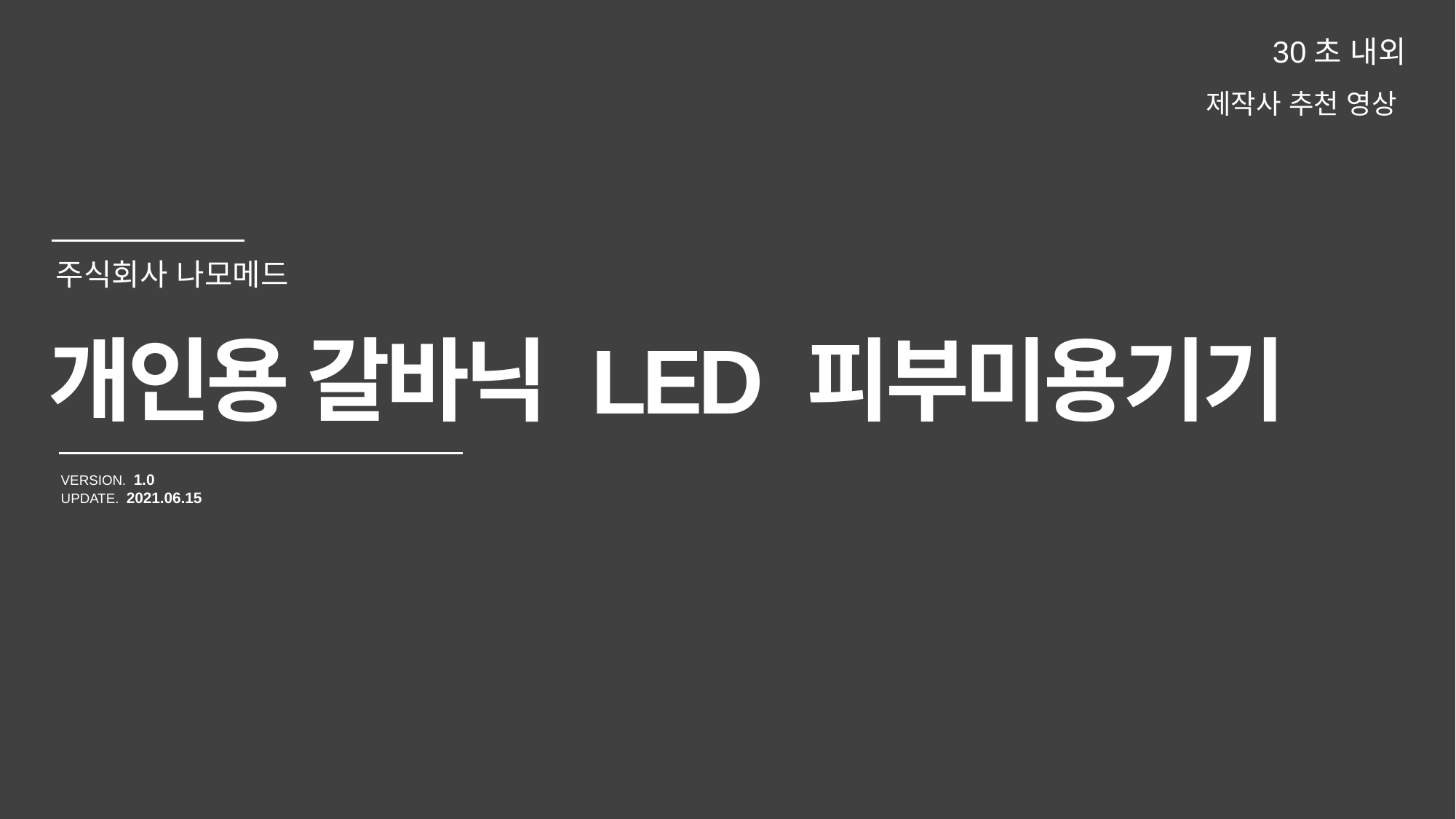

30초 내외
제작사 추천 영상
개인용 갈바닉 LED 피부미용기기
VERSION.  1.0
UPDATE.  2021.06.15

주식회사 나모메드